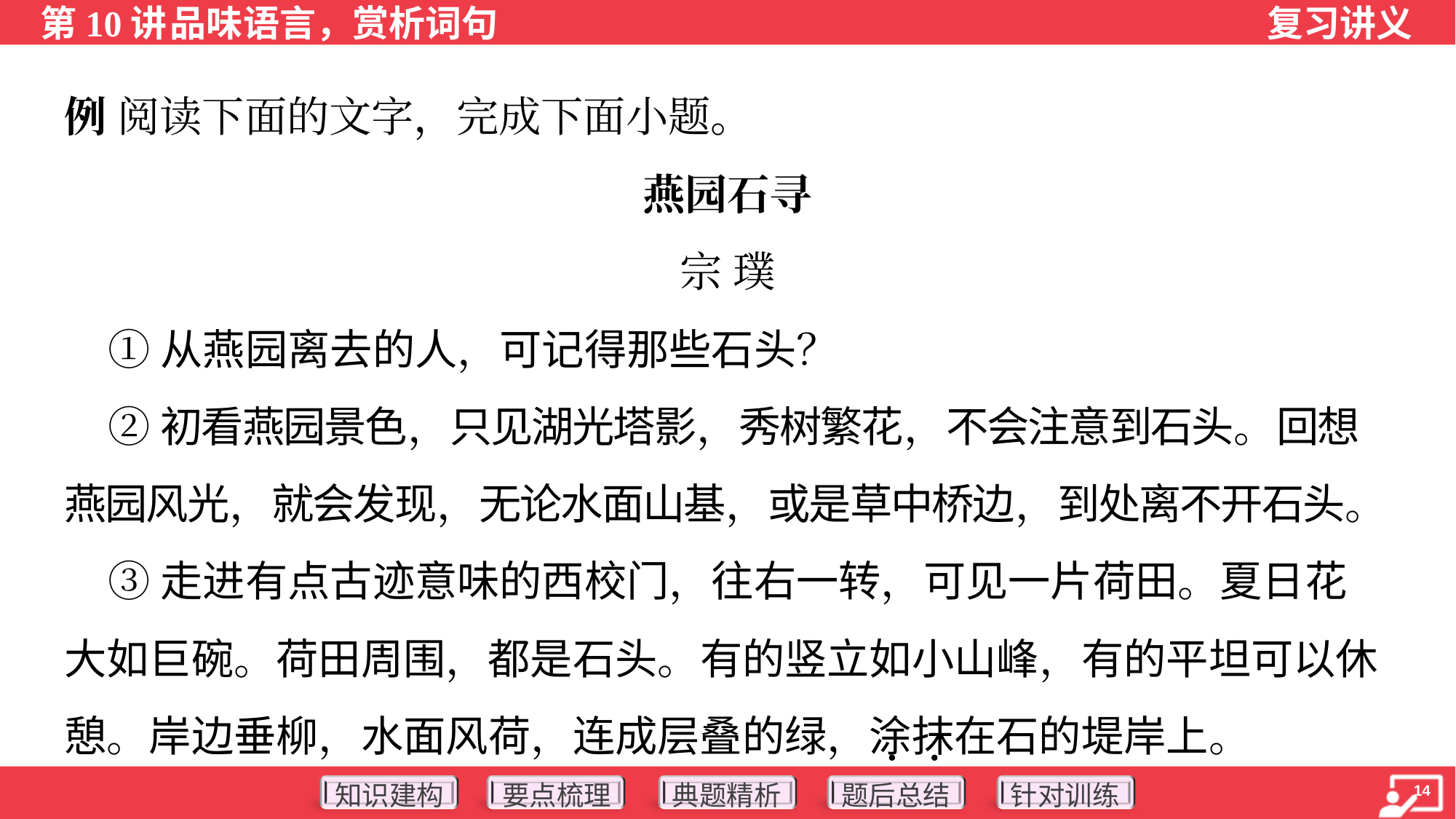

例 阅读下面的文字，完成下面小题。
燕园石寻
宗 璞
    ①从燕园离去的人，可记得那些石头？
    ②初看燕园景色，只见湖光塔影，秀树繁花，不会注意到石头。回想
燕园风光，就会发现，无论水面山基，或是草中桥边，到处离不开石头。
    ③走进有点古迹意味的西校门，往右一转，可见一片荷田。夏日花
大如巨碗。荷田周围，都是石头。有的竖立如小山峰，有的平坦可以休
憩。岸边垂柳，水面风荷，连成层叠的绿，涂抹在石的堤岸上。